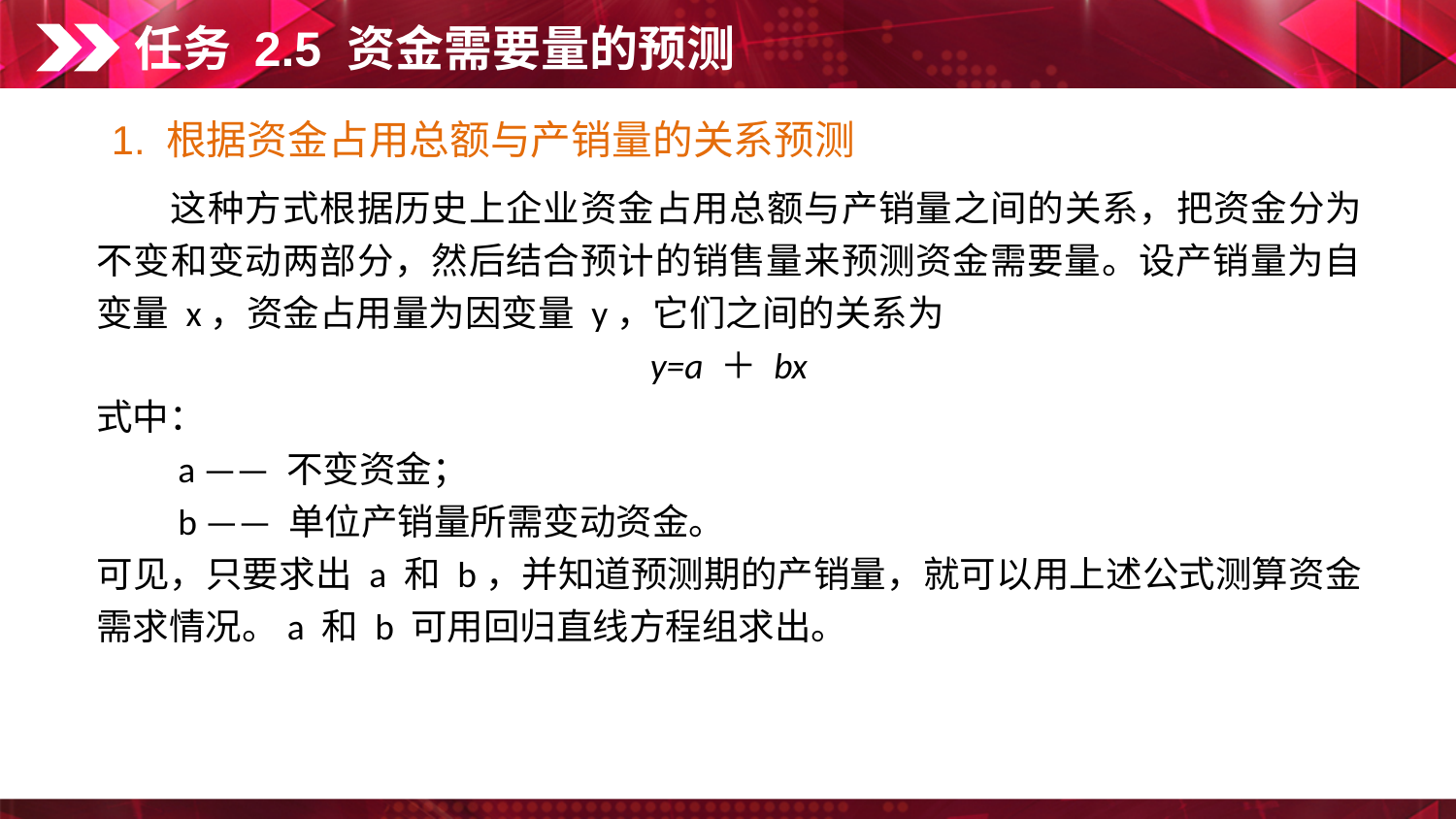

任务 2.5 资金需要量的预测

1. 根据资金占用总额与产销量的关系预测
　　这种方式根据历史上企业资金占用总额与产销量之间的关系，把资金分为不变和变动两部分，然后结合预计的销售量来预测资金需要量。设产销量为自变量 x，资金占用量为因变量 y，它们之间的关系为
y=a ＋ bx
式中：
　　a —— 不变资金；
　　b —— 单位产销量所需变动资金。
可见，只要求出 a 和 b，并知道预测期的产销量，就可以用上述公式测算资金需求情况。a 和 b 可用回归直线方程组求出。